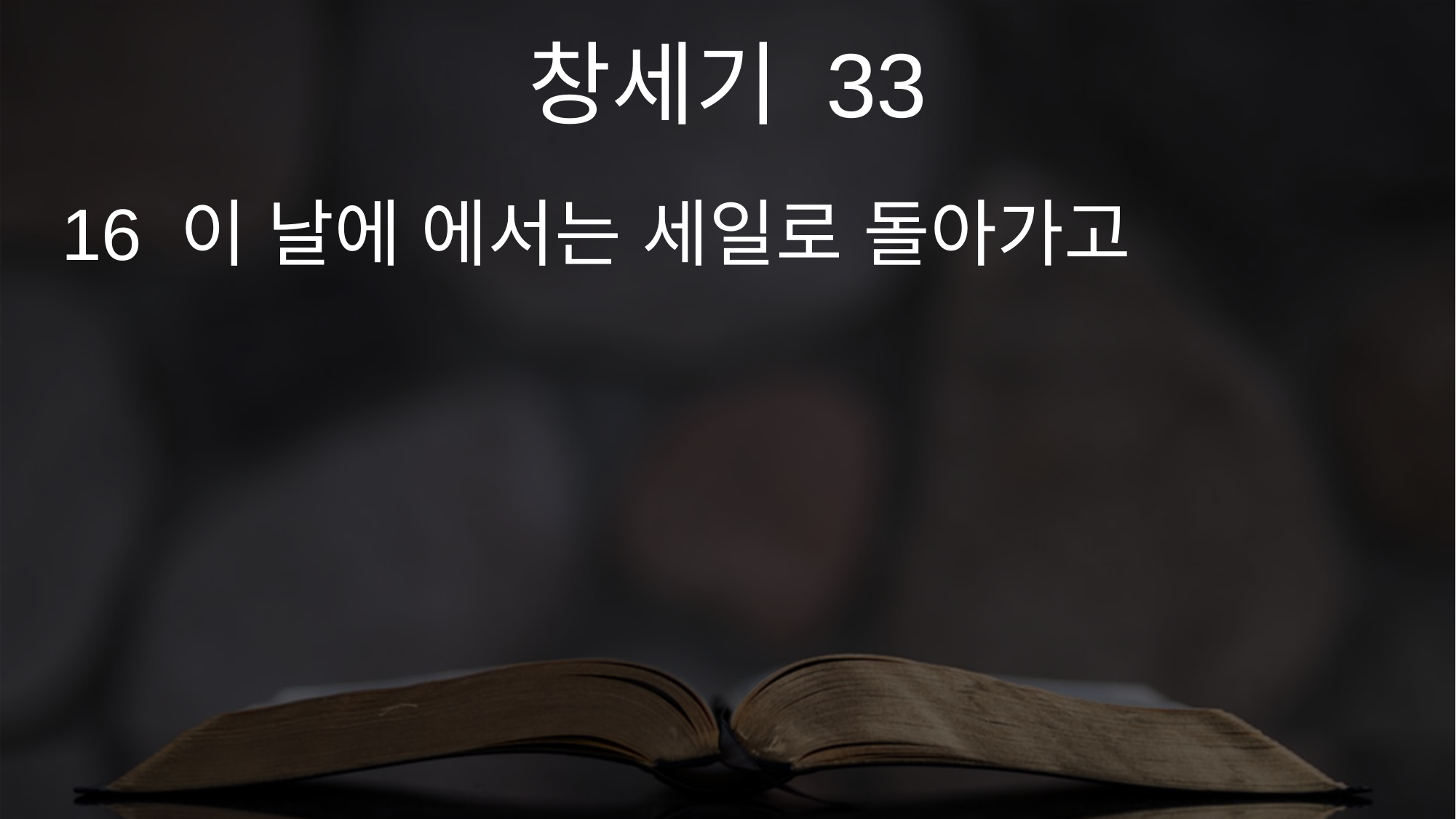

창세기 33
16 이 날에 에서는 세일로 돌아가고